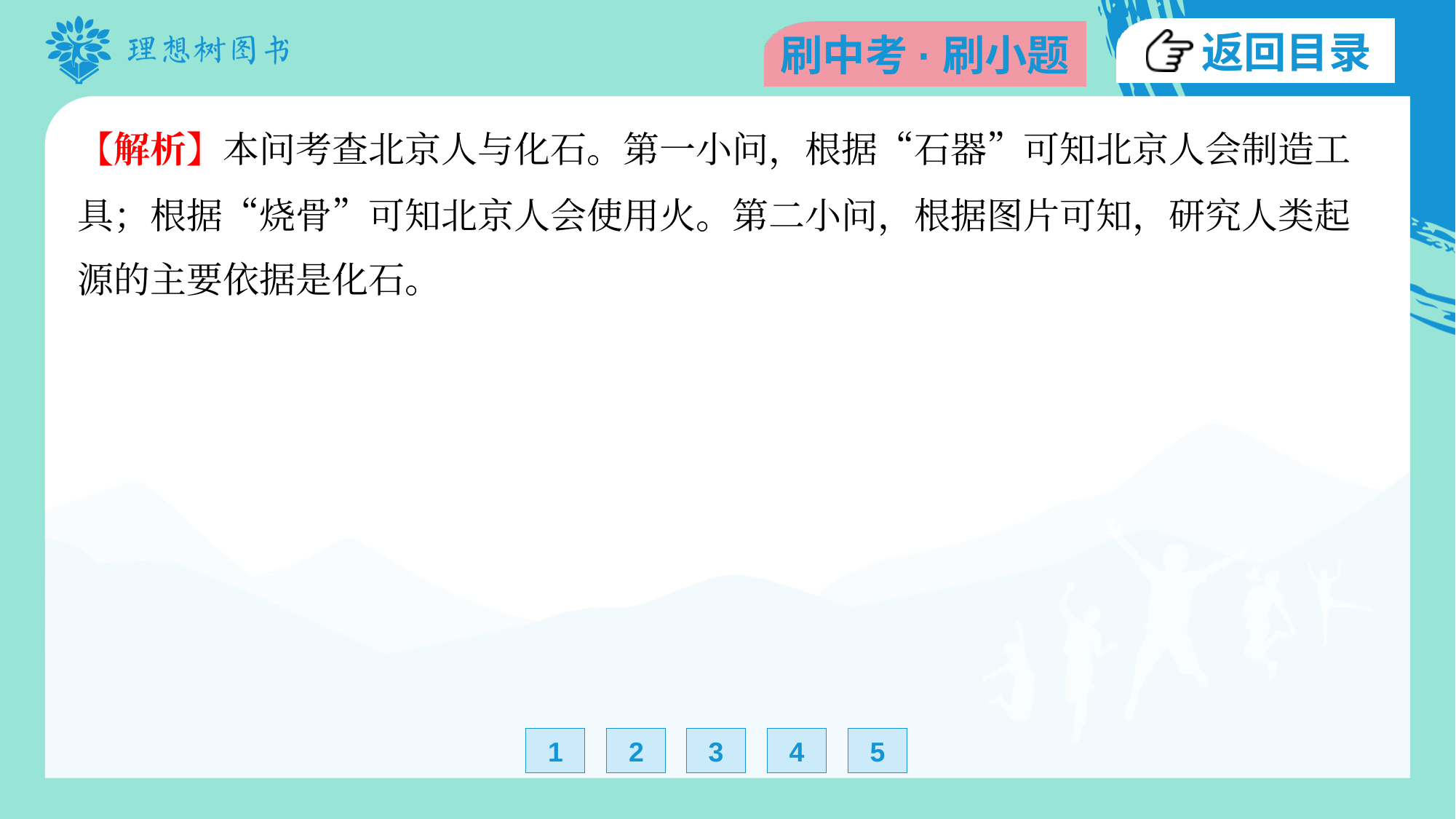

【解析】本问考查北京人与化石。第一小问，根据“石器”可知北京人会制造工
具；根据“烧骨”可知北京人会使用火。第二小问，根据图片可知，研究人类起
源的主要依据是化石。